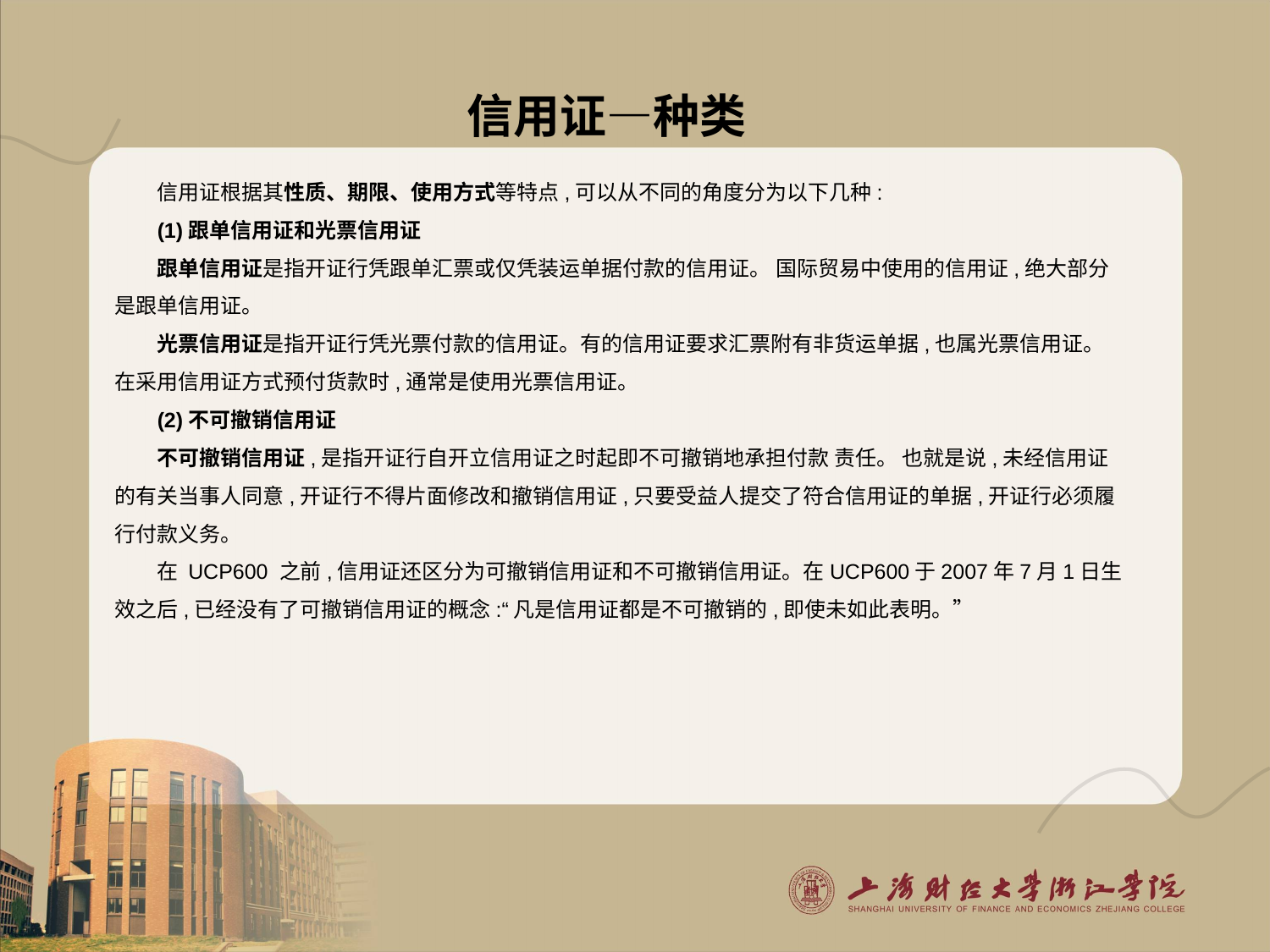

# 信用证—种类
信用证根据其性质、期限、使用方式等特点,可以从不同的角度分为以下几种:
(1)跟单信用证和光票信用证
跟单信用证是指开证行凭跟单汇票或仅凭装运单据付款的信用证。 国际贸易中使用的信用证,绝大部分是跟单信用证。
光票信用证是指开证行凭光票付款的信用证。有的信用证要求汇票附有非货运单据,也属光票信用证。在采用信用证方式预付货款时,通常是使用光票信用证。
(2)不可撤销信用证
不可撤销信用证,是指开证行自开立信用证之时起即不可撤销地承担付款 责任。 也就是说,未经信用证的有关当事人同意,开证行不得片面修改和撤销信用证,只要受益人提交了符合信用证的单据,开证行必须履行付款义务。
在 UCP600 之前,信用证还区分为可撤销信用证和不可撤销信用证。在UCP600于2007年7月1日生效之后,已经没有了可撤销信用证的概念:“凡是信用证都是不可撤销的,即使未如此表明。”